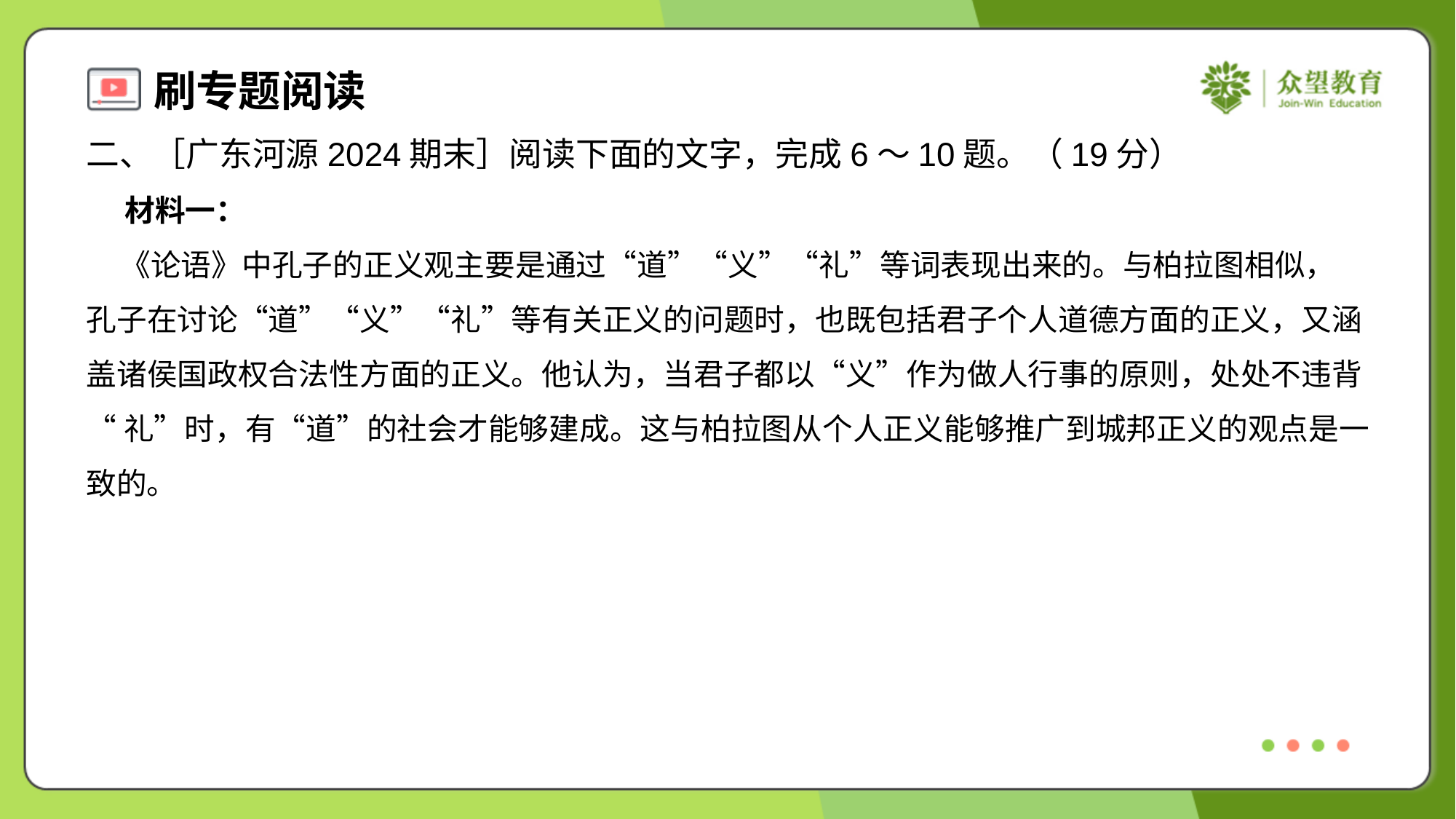

二、［广东河源2024期末］阅读下面的文字，完成6～10题。（19分）
    材料一：
    《论语》中孔子的正义观主要是通过“道”“义”“礼”等词表现出来的。与柏拉图相似，
孔子在讨论“道”“义”“礼”等有关正义的问题时，也既包括君子个人道德方面的正义，又涵
盖诸侯国政权合法性方面的正义。他认为，当君子都以“义”作为做人行事的原则，处处不违背
“礼”时，有“道”的社会才能够建成。这与柏拉图从个人正义能够推广到城邦正义的观点是一
致的。